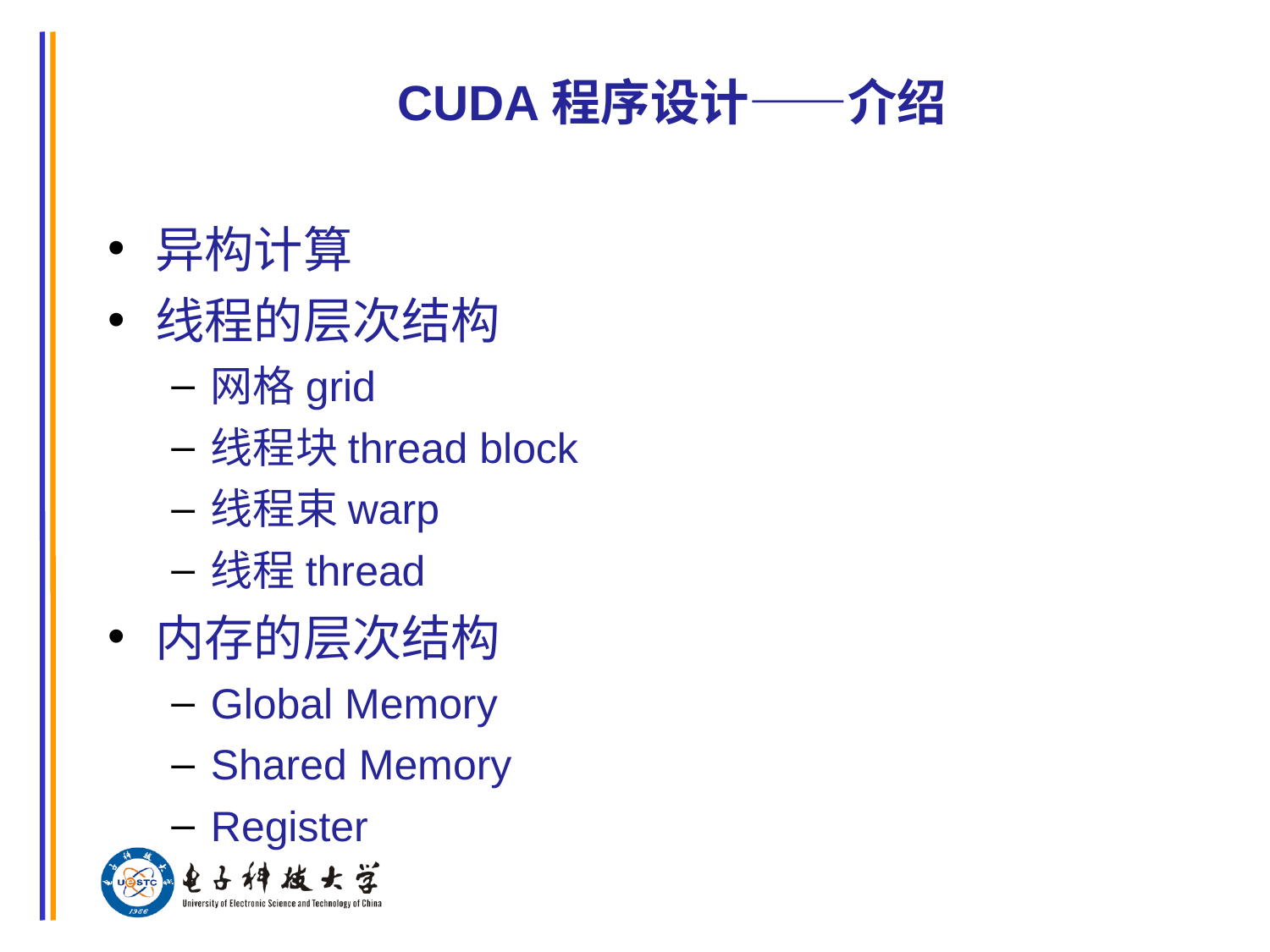

# CUDA程序设计——介绍
异构计算
线程的层次结构
网格grid
线程块thread block
线程束warp
线程thread
内存的层次结构
Global Memory
Shared Memory
Register